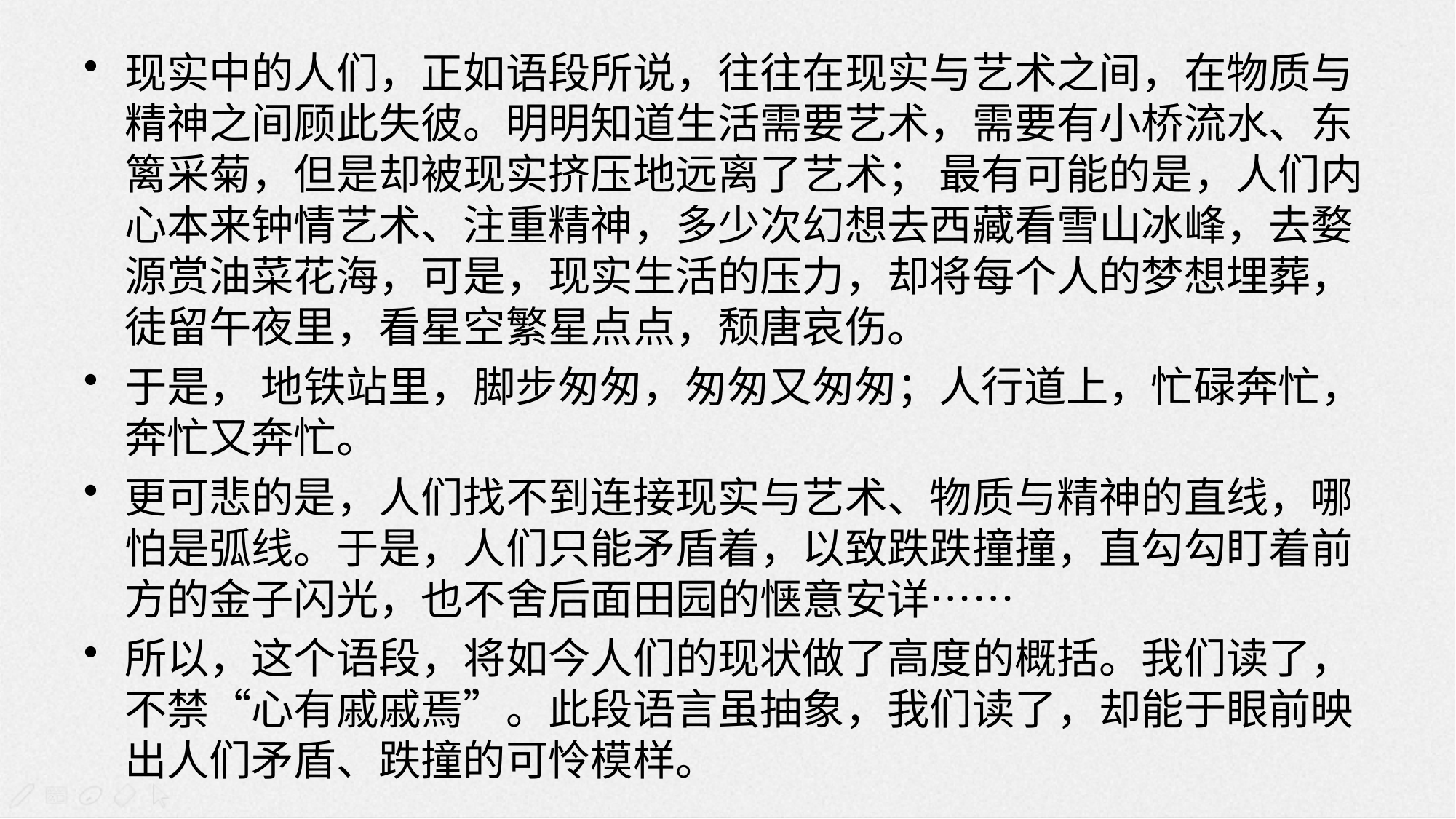

现实中的人们，正如语段所说，往往在现实与艺术之间，在物质与精神之间顾此失彼。明明知道生活需要艺术，需要有小桥流水、东篱采菊，但是却被现实挤压地远离了艺术； 最有可能的是，人们内心本来钟情艺术、注重精神，多少次幻想去西藏看雪山冰峰，去婺源赏油菜花海，可是，现实生活的压力，却将每个人的梦想埋葬，徒留午夜里，看星空繁星点点，颓唐哀伤。
于是， 地铁站里，脚步匆匆，匆匆又匆匆；人行道上，忙碌奔忙，奔忙又奔忙。
更可悲的是，人们找不到连接现实与艺术、物质与精神的直线，哪怕是弧线。于是，人们只能矛盾着，以致跌跌撞撞，直勾勾盯着前方的金子闪光，也不舍后面田园的惬意安详……
所以，这个语段，将如今人们的现状做了高度的概括。我们读了，不禁“心有戚戚焉”。此段语言虽抽象，我们读了，却能于眼前映出人们矛盾、跌撞的可怜模样。